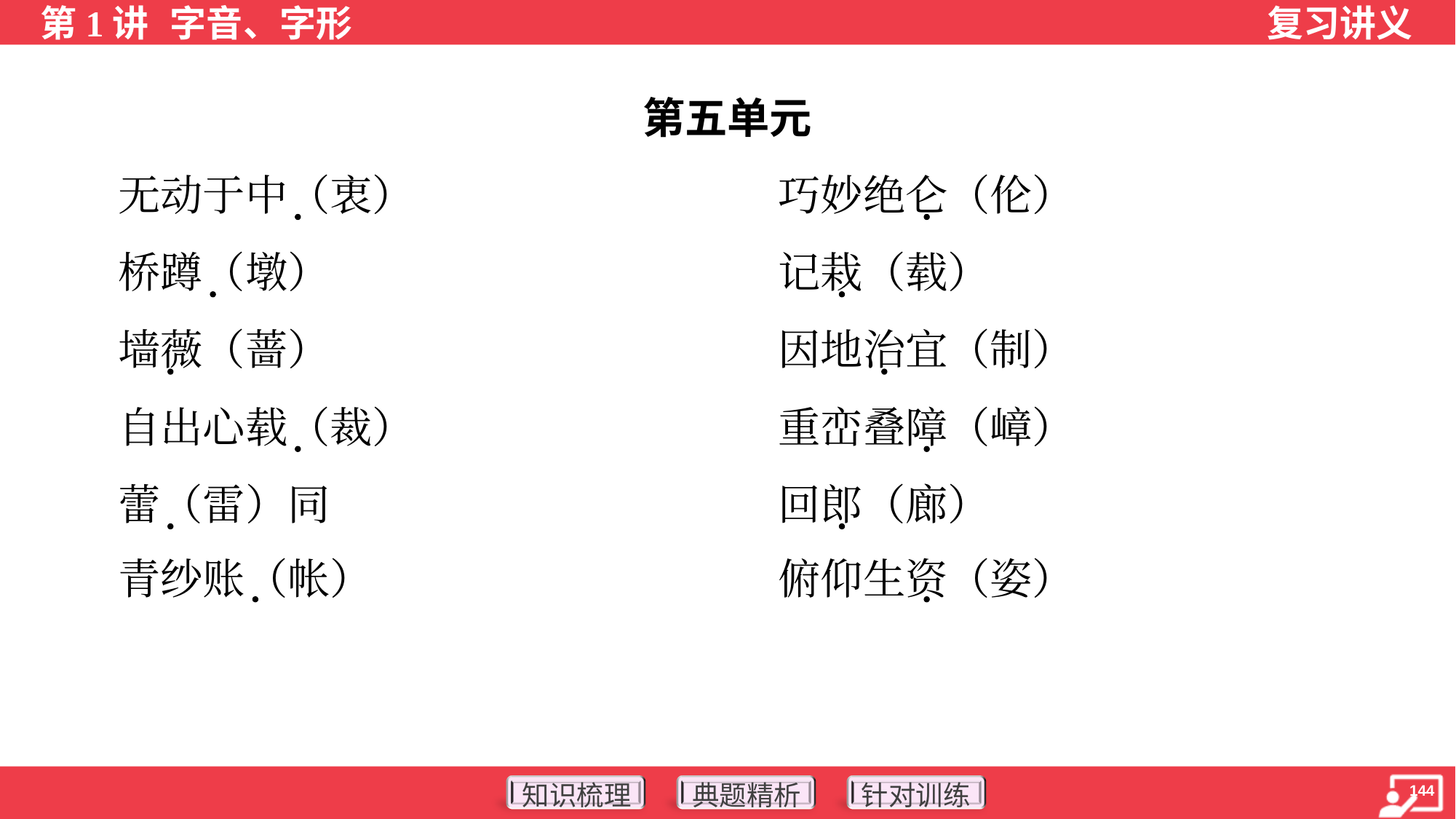

第五单元
    无动于中（衷）	巧妙绝仑（伦）
    桥蹲（墩）	记栽（载）
    墙薇（蔷）	因地治宜（制）
    自出心载（裁）	重峦叠障（嶂）
    蕾（雷）同	回郎（廊）
    青纱账（帐）	俯仰生资（姿）